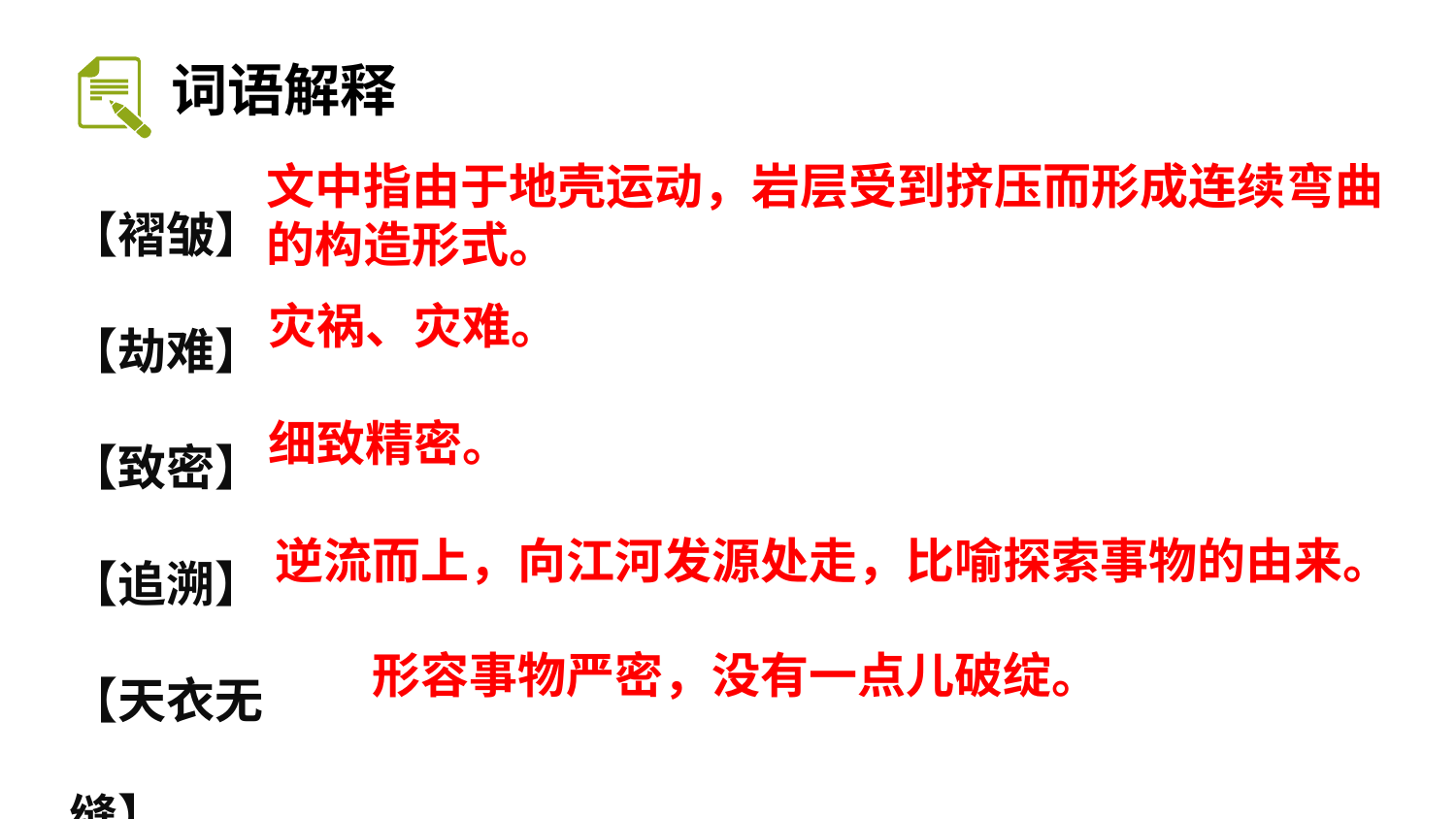

词语解释

【褶皱】
【劫难】
【致密】
【追溯】
【天衣无缝】
文中指由于地壳运动，岩层受到挤压而形成连续弯曲的构造形式。
灾祸、灾难。
细致精密。
逆流而上，向江河发源处走，比喻探索事物的由来。
形容事物严密，没有一点儿破绽。